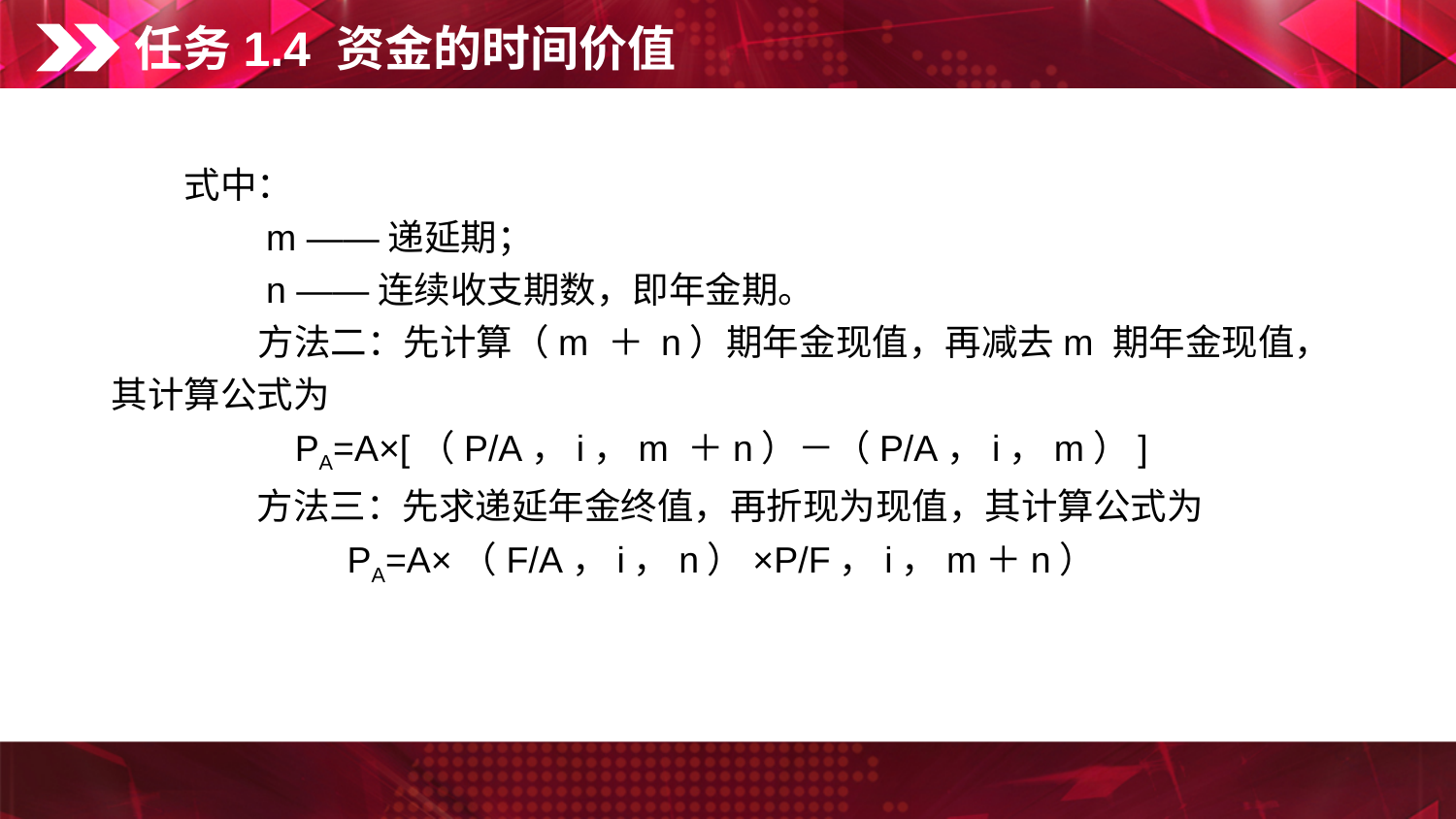

任务1.4 资金的时间价值

　　式中：
　　　　m ——递延期；
　　　　n ——连续收支期数，即年金期。
　　　　方法二：先计算（m ＋ n）期年金现值，再减去m 期年金现值，其计算公式为
PA=A×[（P/A，i，m ＋n）－（P/A，i，m）]
　　　　方法三：先求递延年金终值，再折现为现值，其计算公式为
PA=A×（F/A，i，n）×P/F，i，m＋n）